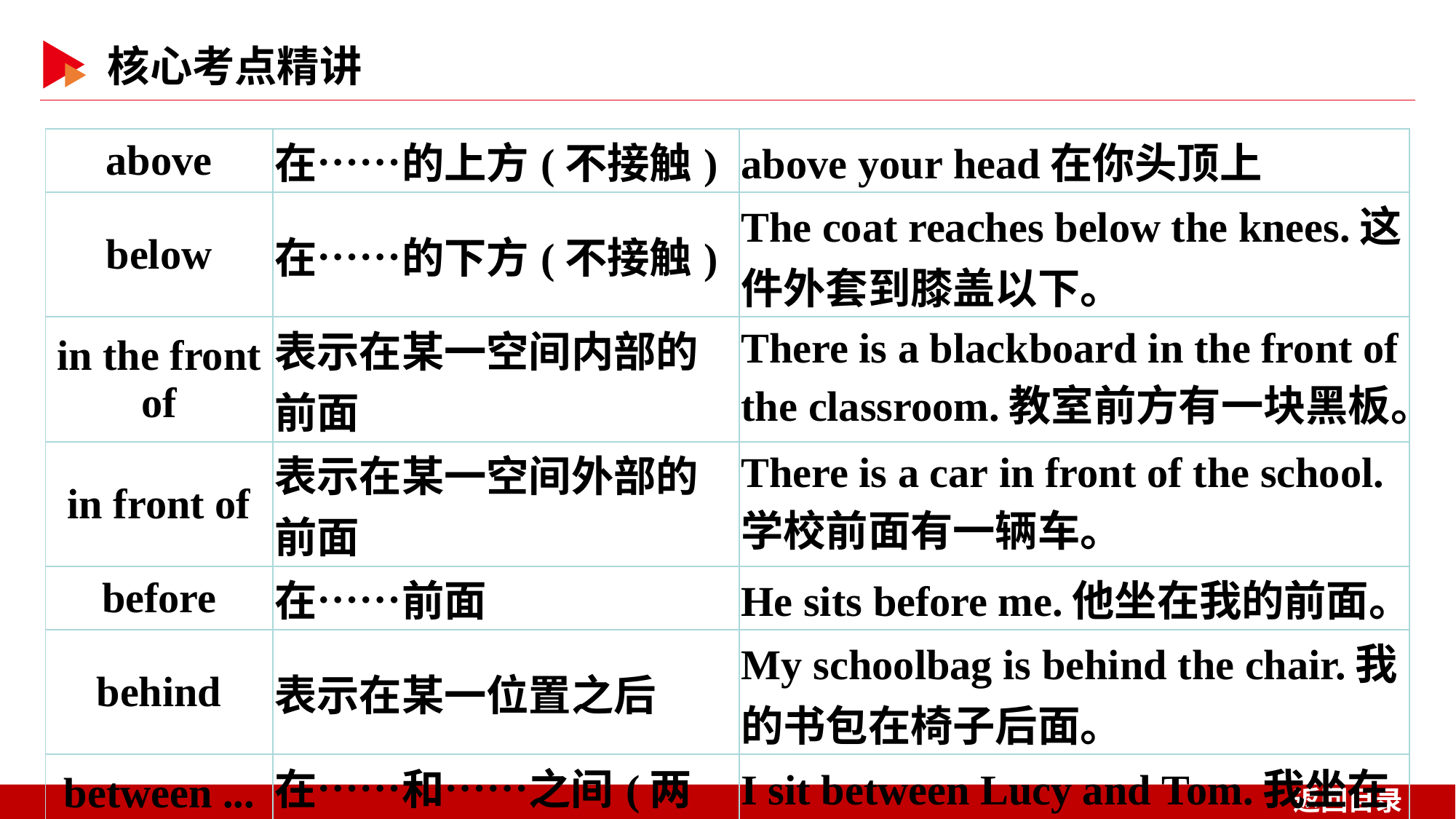

| above | 在……的上方(不接触) | above your head在你头顶上 |
| --- | --- | --- |
| below | 在……的下方(不接触) | The coat reaches below the knees.这件外套到膝盖以下。 |
| in the front of | 表示在某一空间内部的前面 | There is a blackboard in the front of the classroom.教室前方有一块黑板。 |
| in front of | 表示在某一空间外部的前面 | There is a car in front of the school.学校前面有一辆车。 |
| before | 在……前面 | He sits before me.他坐在我的前面。 |
| behind | 表示在某一位置之后 | My schoolbag is behind the chair.我的书包在椅子后面。 |
| between ... and | 在……和……之间(两者) | I sit between Lucy and Tom.我坐在Lucy和Tom之间。 |